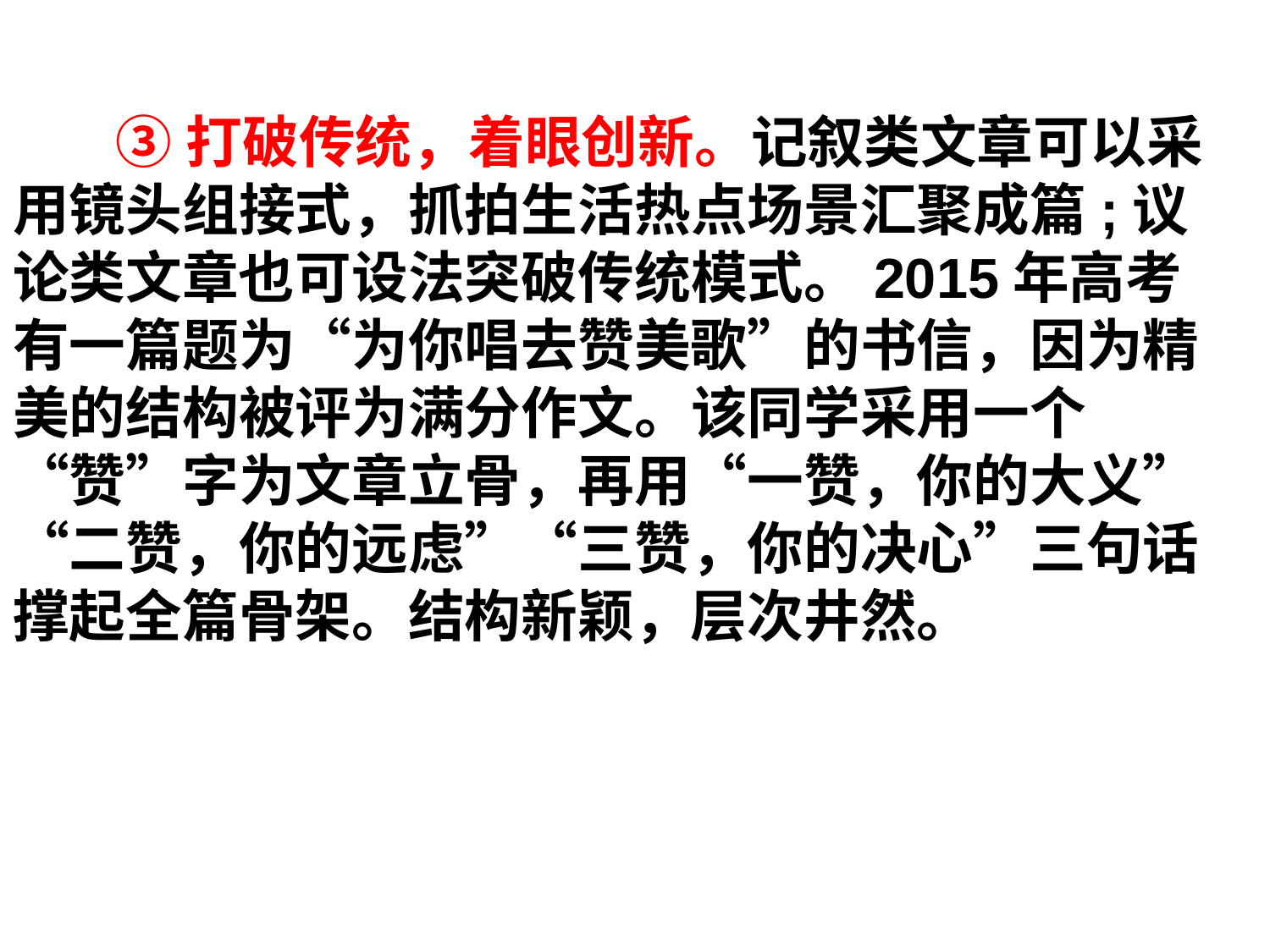

③打破传统，着眼创新。记叙类文章可以采用镜头组接式，抓拍生活热点场景汇聚成篇;议论类文章也可设法突破传统模式。2015年高考有一篇题为“为你唱去赞美歌”的书信，因为精美的结构被评为满分作文。该同学采用一个“赞”字为文章立骨，再用“一赞，你的大义”“二赞，你的远虑”“三赞，你的决心”三句话撑起全篇骨架。结构新颖，层次井然。